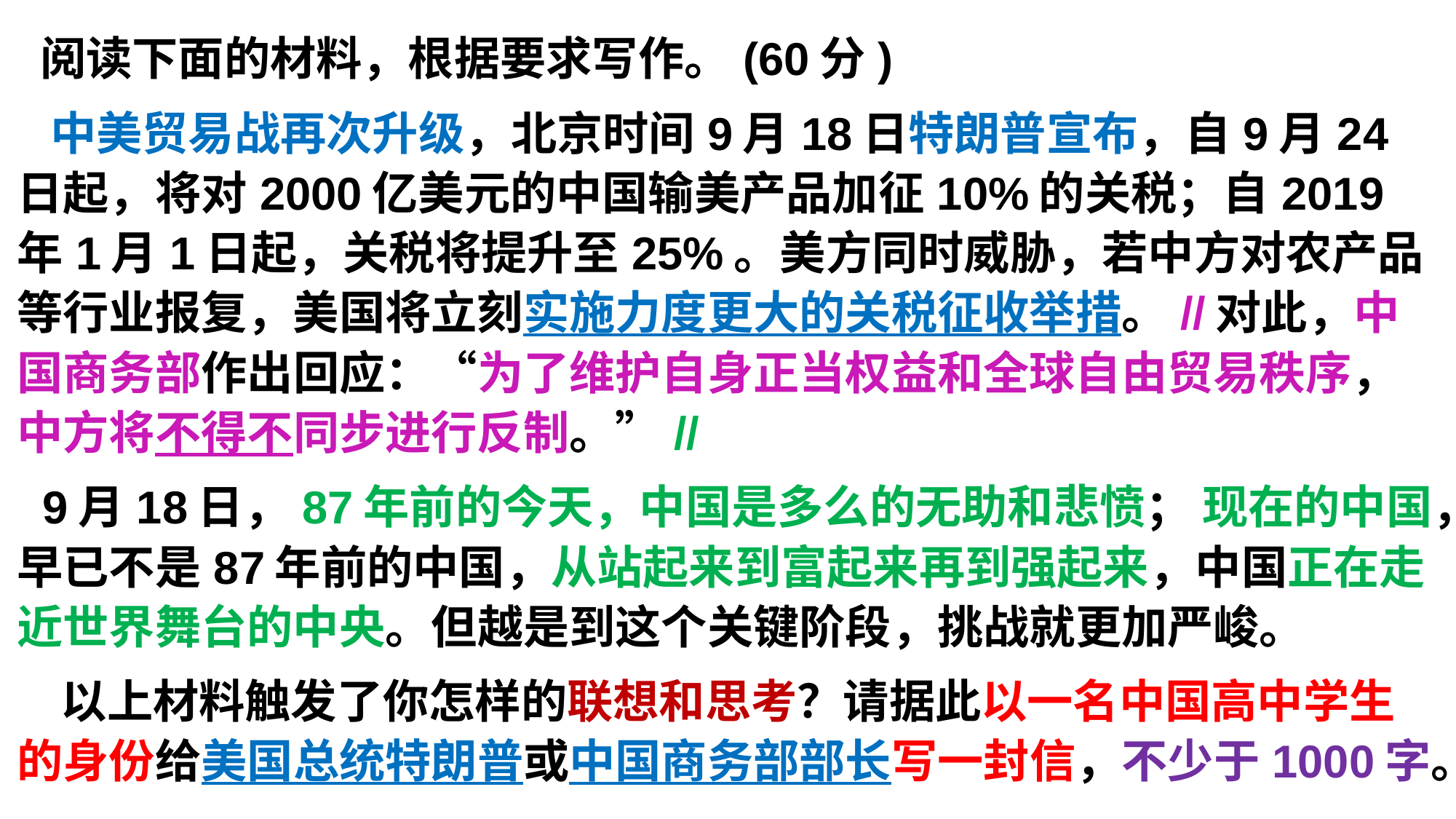

阅读下面的材料，根据要求写作。(60分)
  中美贸易战再次升级，北京时间9月18日特朗普宣布，自9月24日起，将对2000亿美元的中国输美产品加征10%的关税；自2019年1月1日起，关税将提升至25%。美方同时威胁，若中方对农产品等行业报复，美国将立刻实施力度更大的关税征收举措。//对此，中国商务部作出回应：“为了维护自身正当权益和全球自由贸易秩序，中方将不得不同步进行反制。”//
  9月18日，87年前的今天，中国是多么的无助和悲愤； 现在的中国，早已不是87年前的中国，从站起来到富起来再到强起来，中国正在走近世界舞台的中央。但越是到这个关键阶段，挑战就更加严峻。
   以上材料触发了你怎样的联想和思考？请据此以一名中国高中学生的身份给美国总统特朗普或中国商务部部长写一封信，不少于1000字。